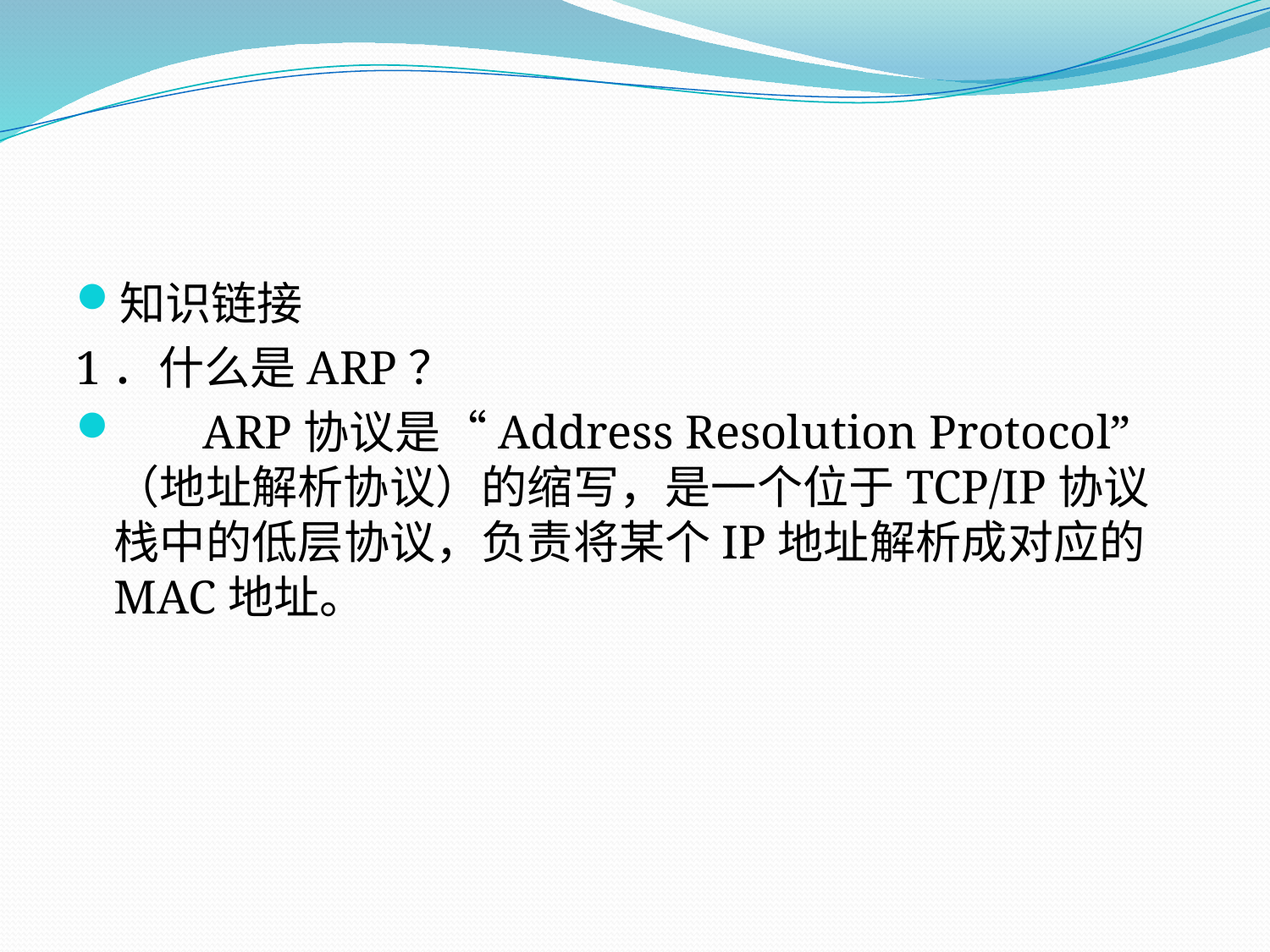

#
知识链接
1．什么是ARP？
       ARP协议是“Address Resolution Protocol”（地址解析协议）的缩写，是一个位于TCP/IP协议栈中的低层协议，负责将某个IP地址解析成对应的MAC地址。